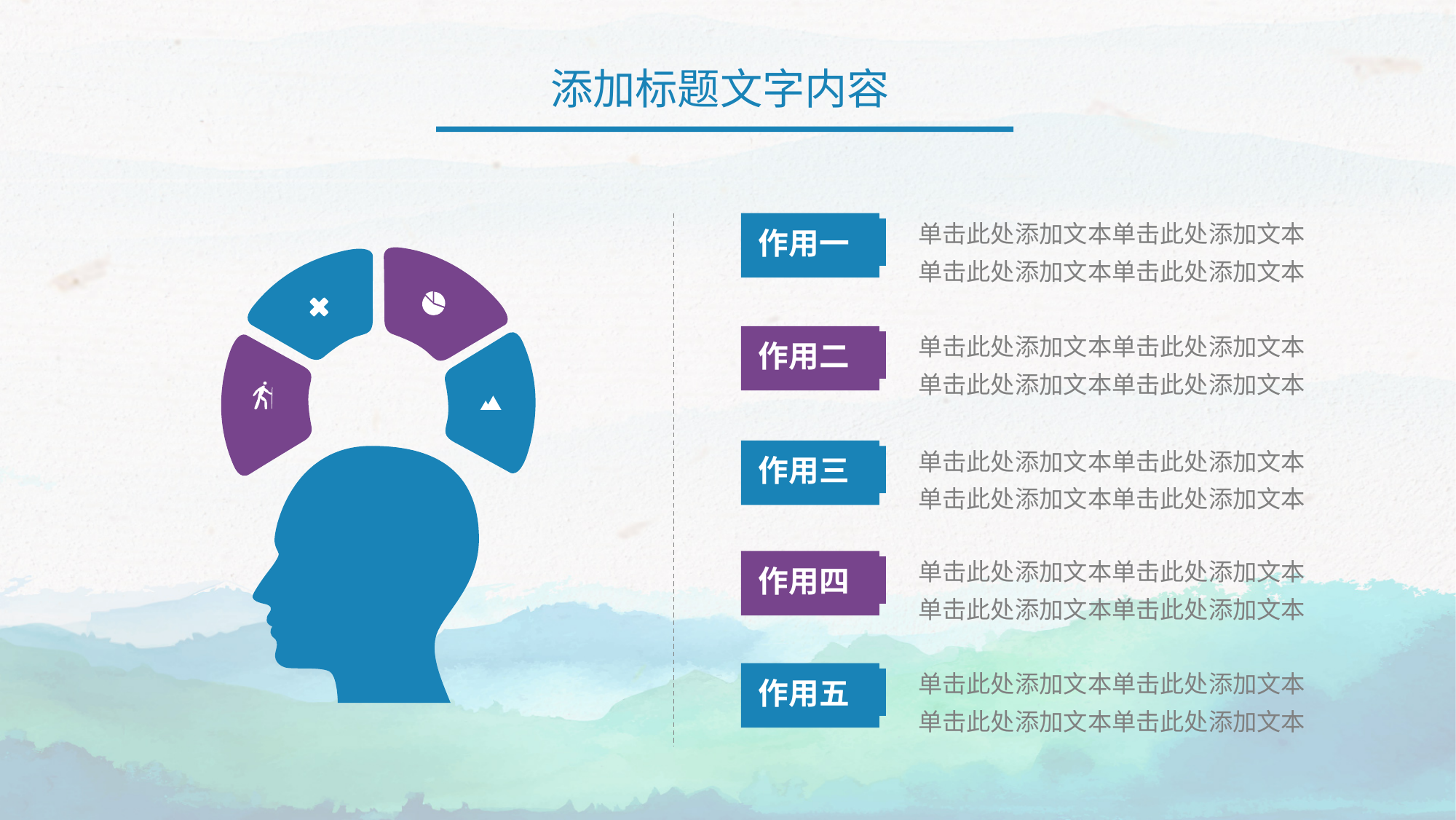

添加标题文字内容

单击此处添加文本单击此处添加文本
单击此处添加文本单击此处添加文本

作用一

单击此处添加文本单击此处添加文本
单击此处添加文本单击此处添加文本

作用二

单击此处添加文本单击此处添加文本
单击此处添加文本单击此处添加文本

作用三

单击此处添加文本单击此处添加文本
单击此处添加文本单击此处添加文本

作用四
单击此处添加文本单击此处添加文本
单击此处添加文本单击此处添加文本

作用五